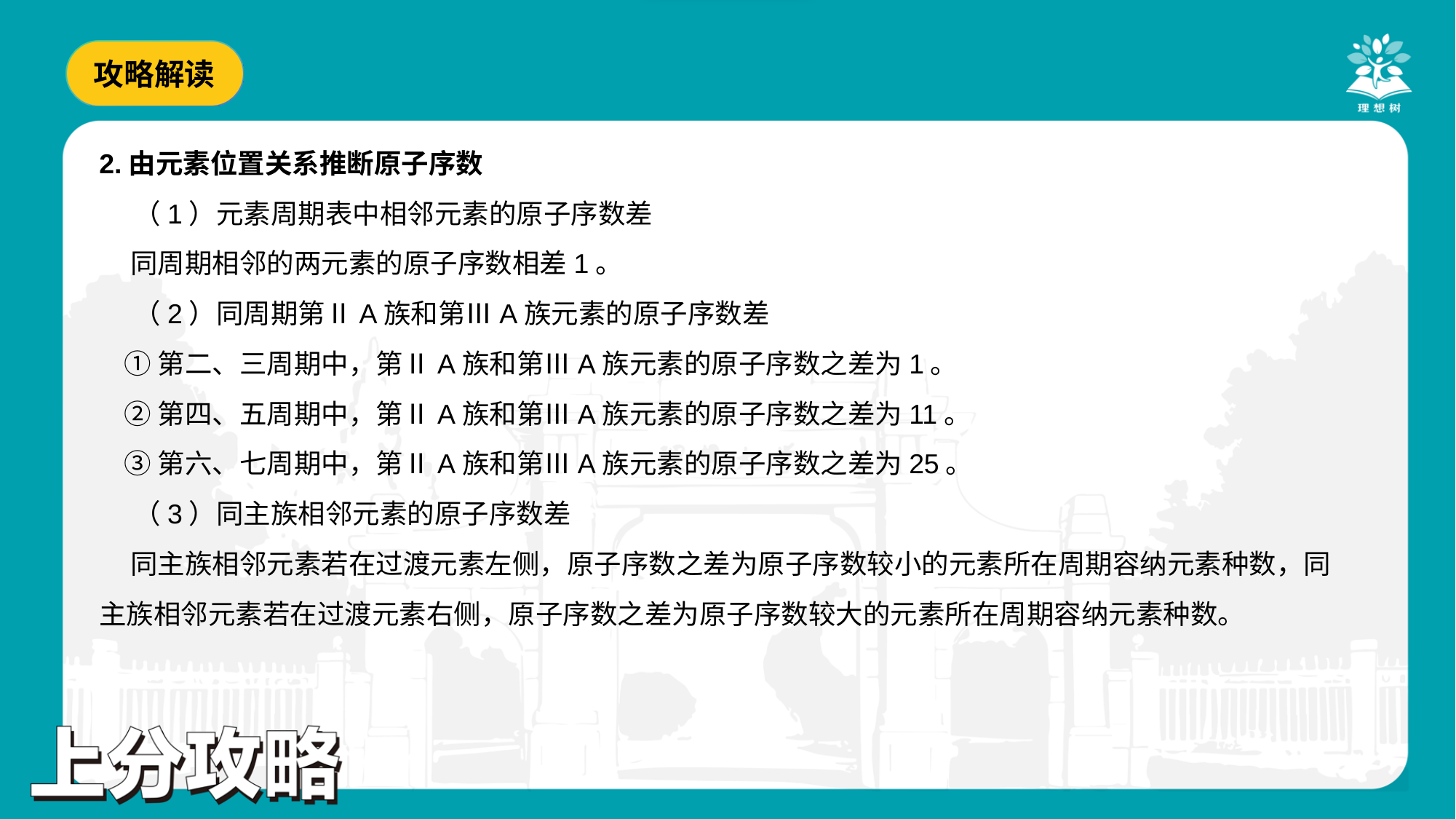

2.由元素位置关系推断原子序数
    （1）元素周期表中相邻元素的原子序数差
    同周期相邻的两元素的原子序数相差1。
    （2）同周期第ⅡA族和第ⅢA族元素的原子序数差
    ①第二、三周期中，第ⅡA族和第ⅢA族元素的原子序数之差为1。
    ②第四、五周期中，第ⅡA族和第ⅢA族元素的原子序数之差为11。
    ③第六、七周期中，第ⅡA族和第ⅢA族元素的原子序数之差为25。
    （3）同主族相邻元素的原子序数差
    同主族相邻元素若在过渡元素左侧，原子序数之差为原子序数较小的元素所在周期容纳元素种数，同
主族相邻元素若在过渡元素右侧，原子序数之差为原子序数较大的元素所在周期容纳元素种数。